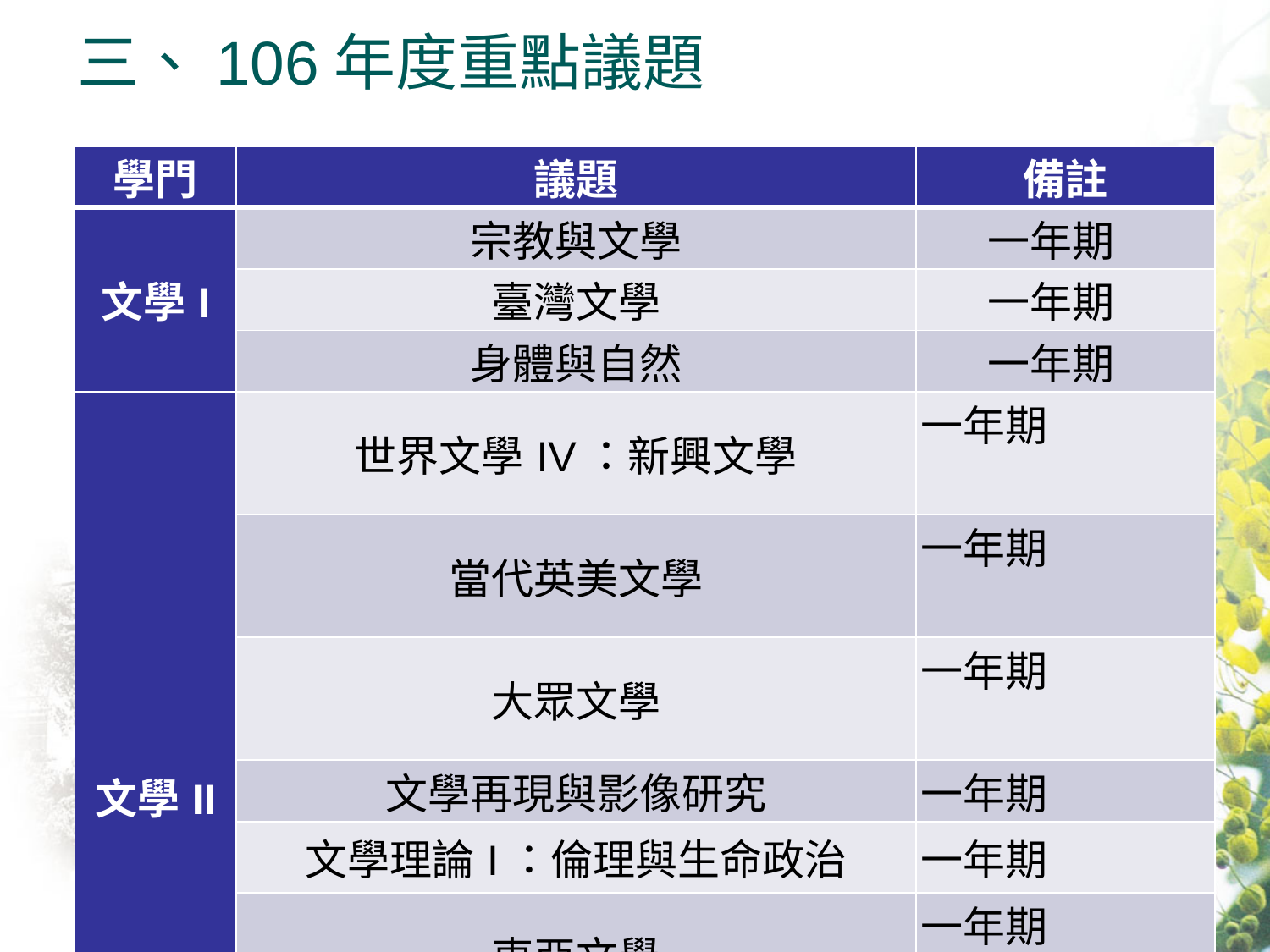

# 三、106年度重點議題
| 學門 | 議題 | 備註 |
| --- | --- | --- |
| 文學I | 宗教與文學 | 一年期 |
|  | 臺灣文學 | 一年期 |
|  | 身體與自然 | 一年期 |
| 文學II | 世界文學IV：新興文學 | 一年期 |
|  | 當代英美文學 | 一年期 |
|  | 大眾文學 | 一年期 |
|  | 文學再現與影像研究 | 一年期 |
|  | 文學理論I：倫理與生命政治 | 一年期 |
|  | 東亞文學 | 一年期 |
|  | 歐陸文學 | 一年期 |
|  | 文學與宗教 | 一年期 |
|  | 日常生活與文學 | 一年期 |